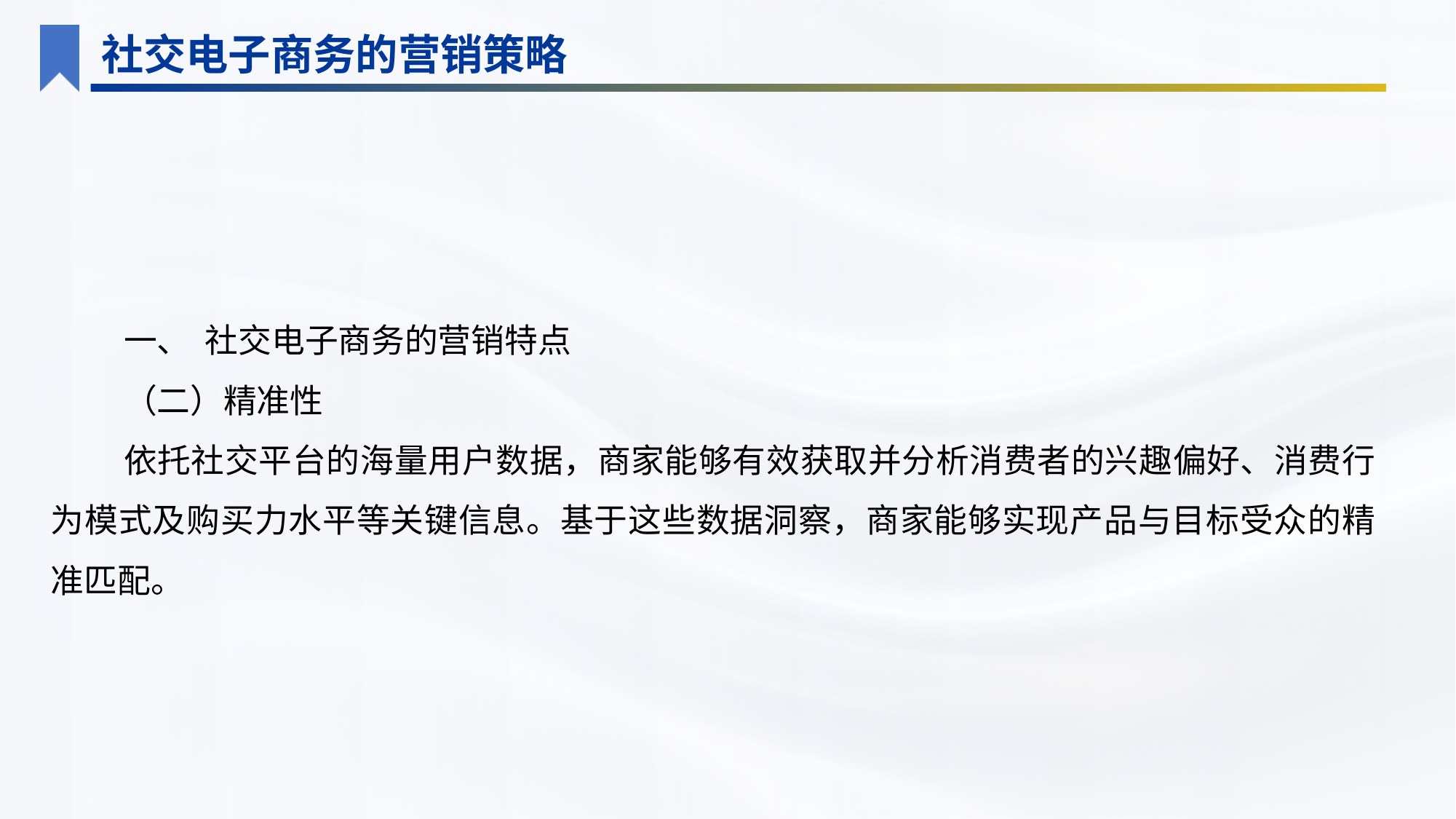

社交电子商务的营销策略
一、  社交电子商务的营销特点
（二）精准性
依托社交平台的海量用户数据，商家能够有效获取并分析消费者的兴趣偏好、消费行为模式及购买力水平等关键信息。基于这些数据洞察，商家能够实现产品与目标受众的精准匹配。